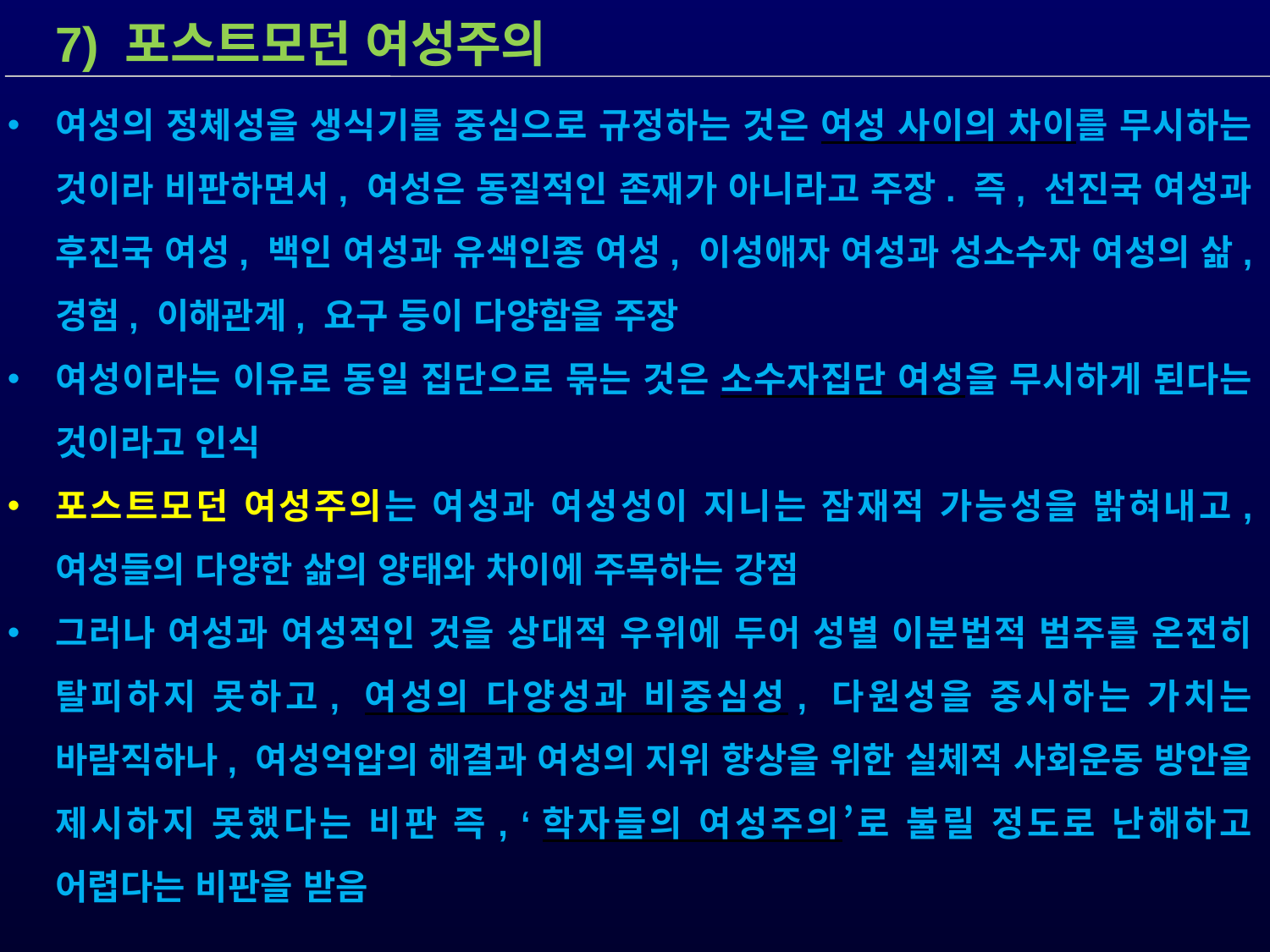

7) 포스트모던 여성주의
여성의 정체성을 생식기를 중심으로 규정하는 것은 여성 사이의 차이를 무시하는 것이라 비판하면서, 여성은 동질적인 존재가 아니라고 주장. 즉, 선진국 여성과 후진국 여성, 백인 여성과 유색인종 여성, 이성애자 여성과 성소수자 여성의 삶, 경험, 이해관계, 요구 등이 다양함을 주장
여성이라는 이유로 동일 집단으로 묶는 것은 소수자집단 여성을 무시하게 된다는 것이라고 인식
포스트모던 여성주의는 여성과 여성성이 지니는 잠재적 가능성을 밝혀내고, 여성들의 다양한 삶의 양태와 차이에 주목하는 강점
그러나 여성과 여성적인 것을 상대적 우위에 두어 성별 이분법적 범주를 온전히 탈피하지 못하고, 여성의 다양성과 비중심성, 다원성을 중시하는 가치는 바람직하나, 여성억압의 해결과 여성의 지위 향상을 위한 실체적 사회운동 방안을 제시하지 못했다는 비판 즉, ‘학자들의 여성주의’로 불릴 정도로 난해하고 어렵다는 비판을 받음